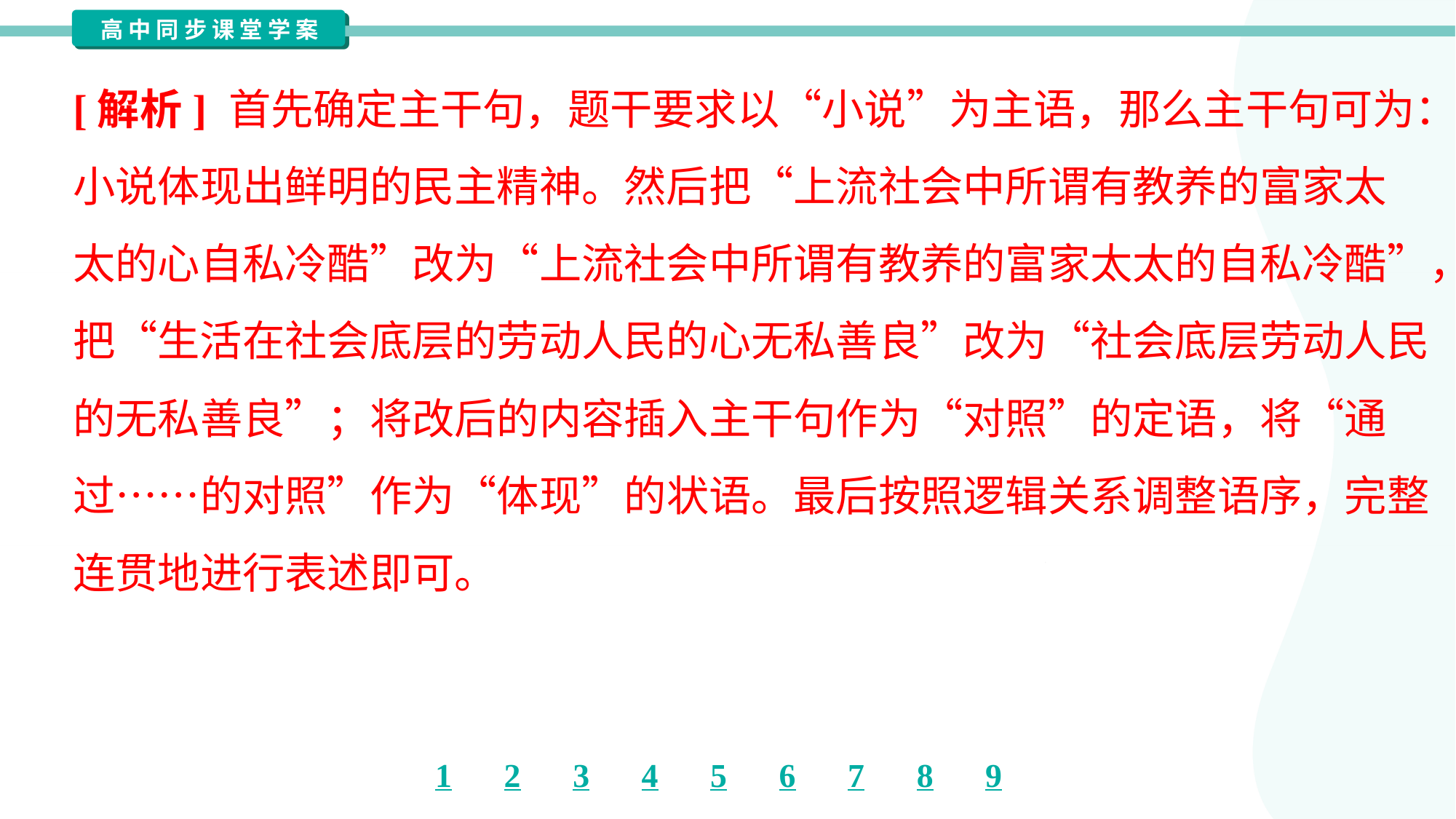

[解析] 首先确定主干句，题干要求以“小说”为主语，那么主干句可为：
小说体现出鲜明的民主精神。然后把“上流社会中所谓有教养的富家太
太的心自私冷酷”改为“上流社会中所谓有教养的富家太太的自私冷酷”，
把“生活在社会底层的劳动人民的心无私善良”改为“社会底层劳动人民
的无私善良”；将改后的内容插入主干句作为“对照”的定语，将“通
过……的对照”作为“体现”的状语。最后按照逻辑关系调整语序，完整
连贯地进行表述即可。